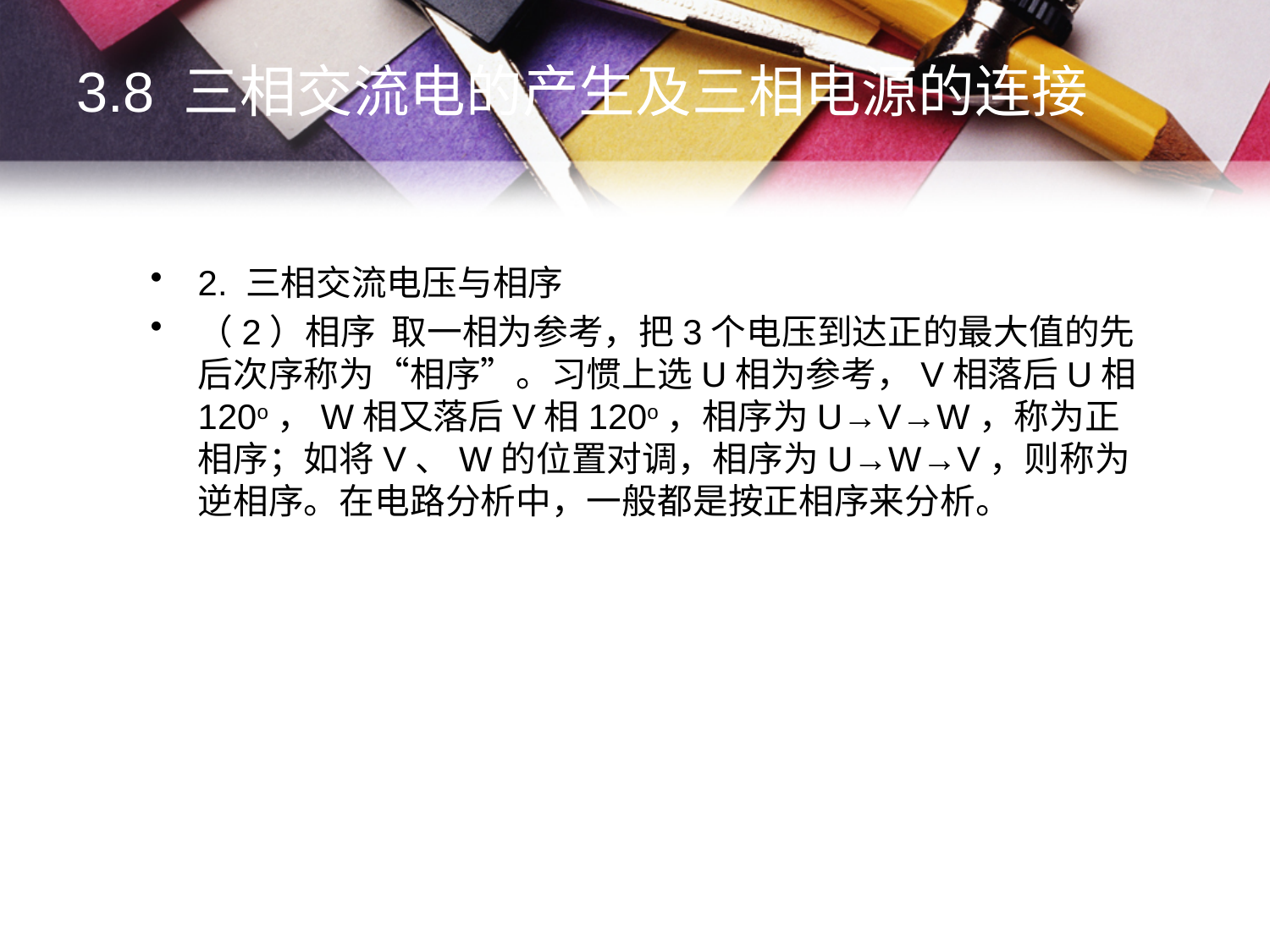

3.8 三相交流电的产生及三相电源的连接
2. 三相交流电压与相序
（2）相序  取一相为参考，把3个电压到达正的最大值的先后次序称为“相序”。习惯上选U相为参考，V相落后U相120o，W相又落后V相120o，相序为U→V→W，称为正相序；如将V、W的位置对调，相序为U→W→V，则称为逆相序。在电路分析中，一般都是按正相序来分析。